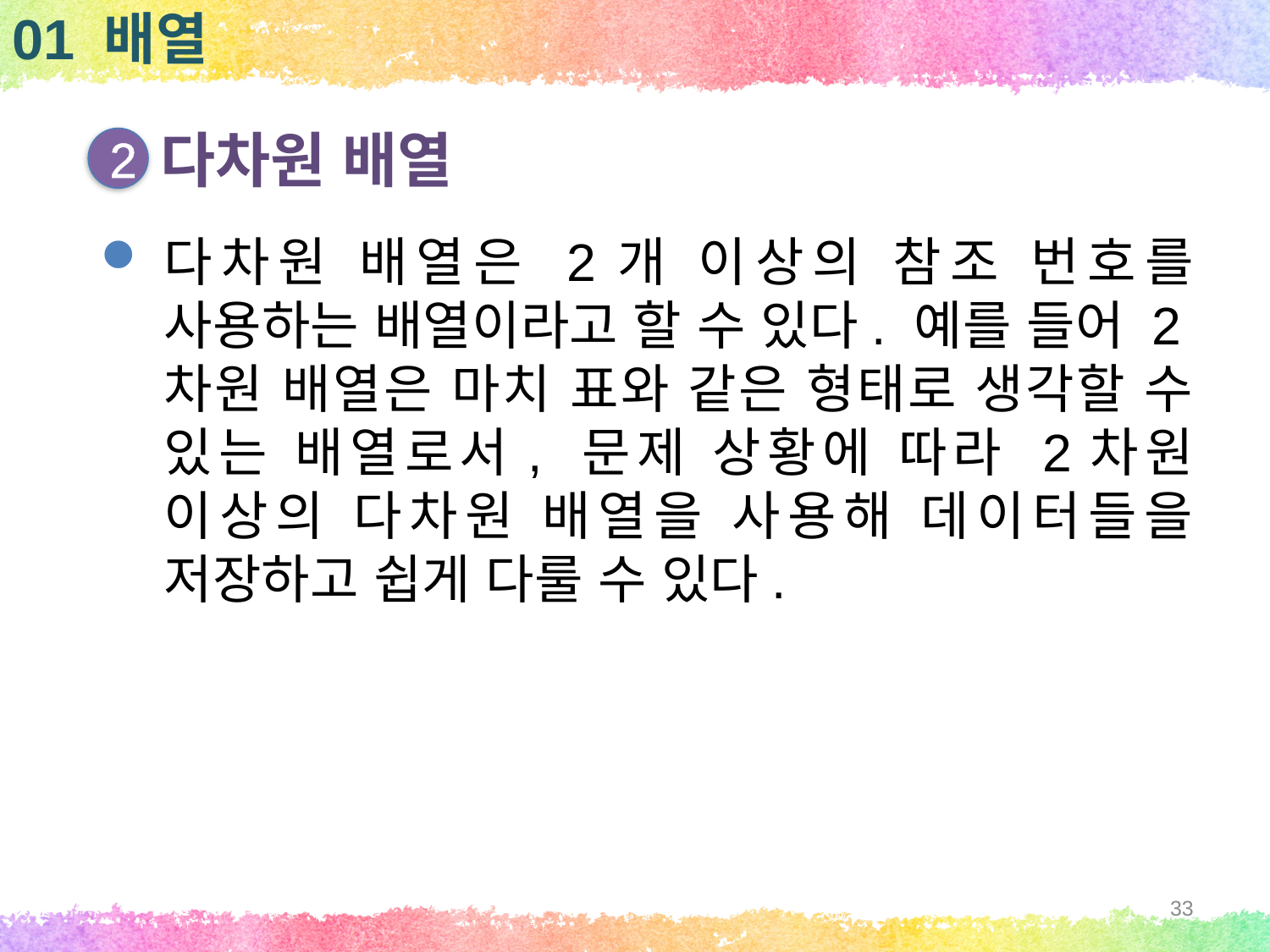

01 배열
다차원 배열
2
다차원 배열은 2개 이상의 참조 번호를 사용하는 배열이라고 할 수 있다. 예를 들어 2차원 배열은 마치 표와 같은 형태로 생각할 수 있는 배열로서, 문제 상황에 따라 2차원 이상의 다차원 배열을 사용해 데이터들을 저장하고 쉽게 다룰 수 있다.
33